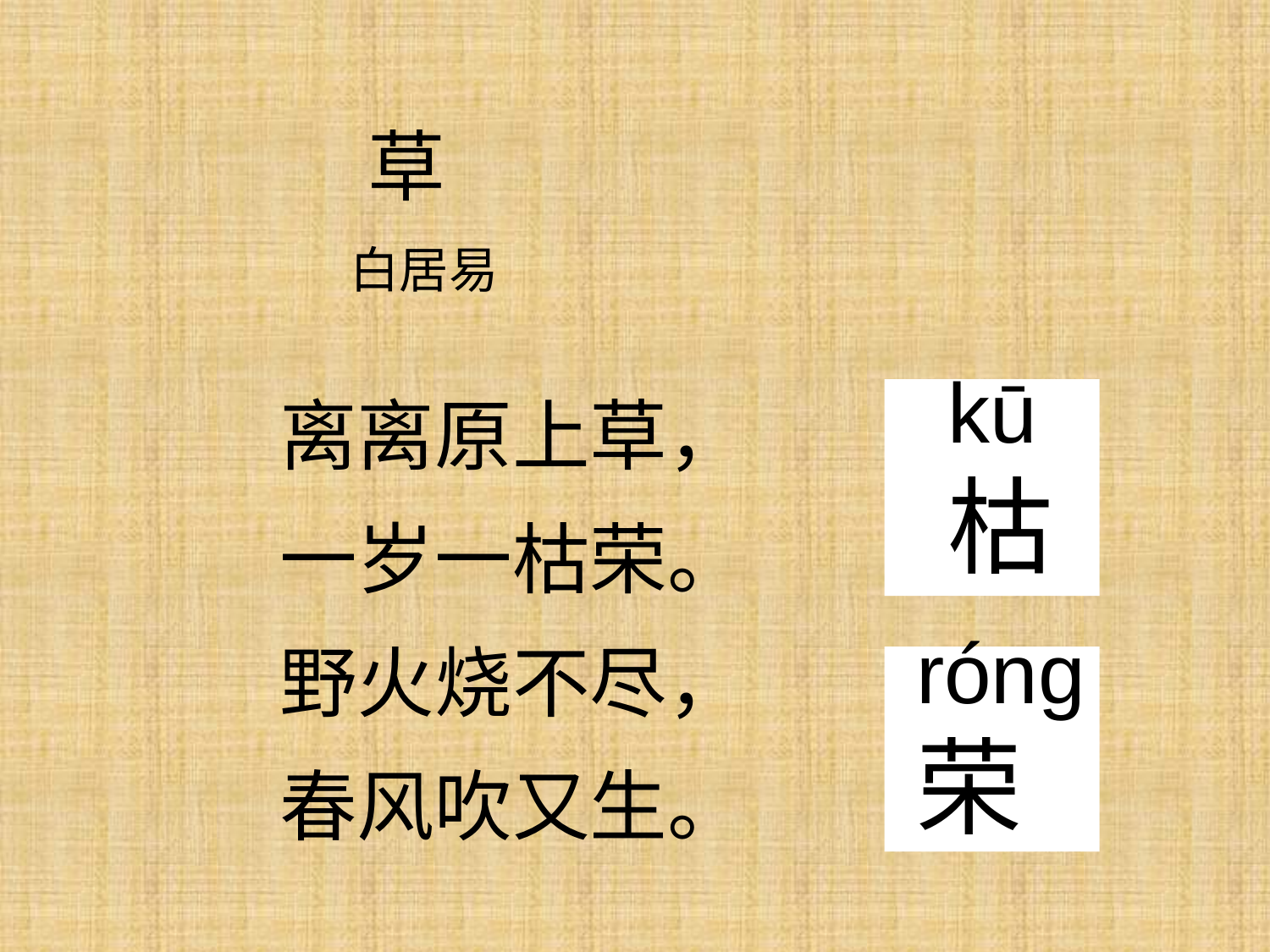

草
   白居易
离离原上草，
一岁一枯荣。
野火烧不尽，
春风吹又生。
kū
枯

róng
荣